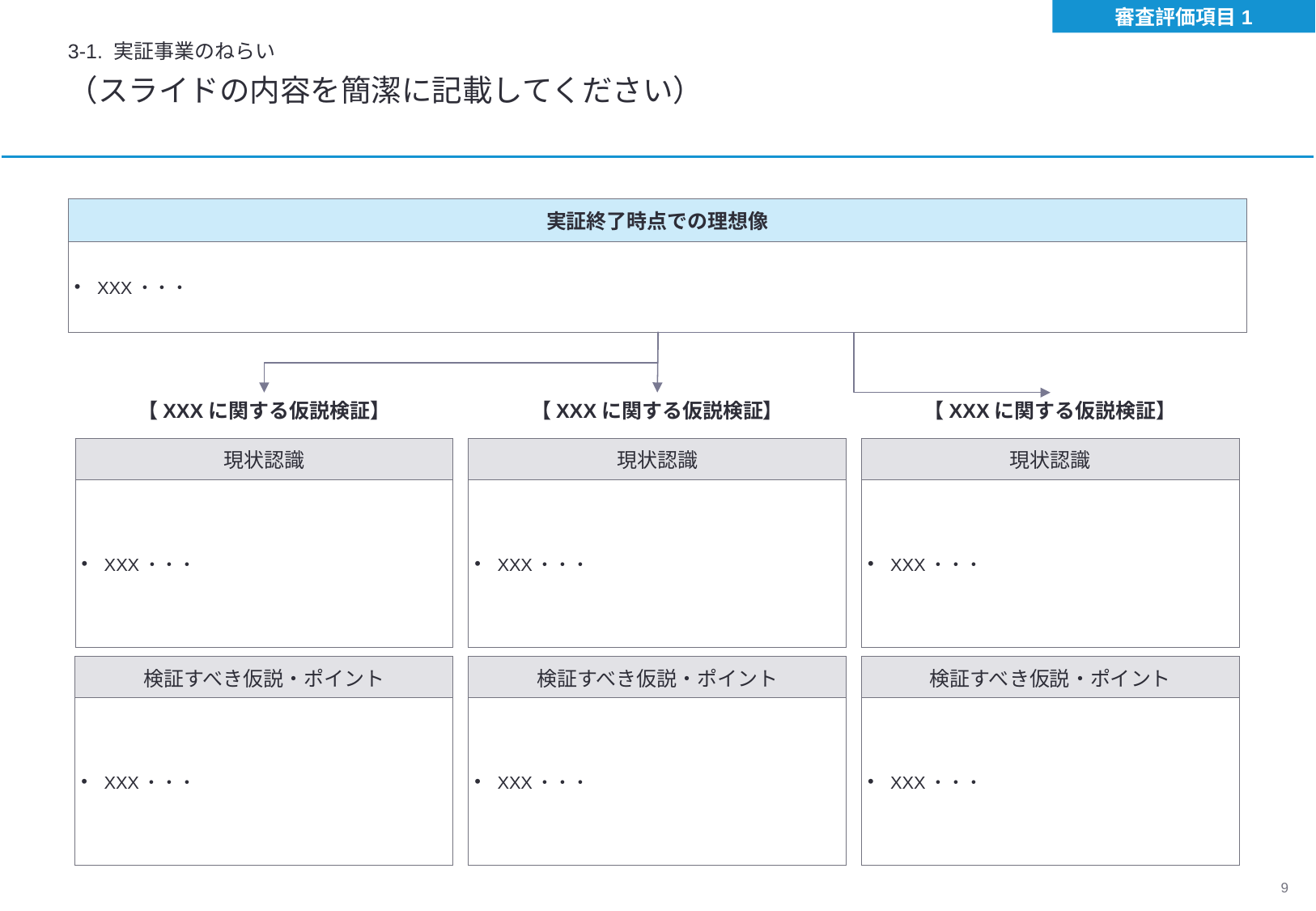

審査評価項目1
3-1. 実証事業のねらい
（スライドの内容を簡潔に記載してください）
| 実証終了時点での理想像 |
| --- |
| XXX・・・ |
【XXXに関する仮説検証】
【XXXに関する仮説検証】
【XXXに関する仮説検証】
| 現状認識 |
| --- |
| XXX・・・ |
| 現状認識 |
| --- |
| XXX・・・ |
| 現状認識 |
| --- |
| XXX・・・ |
| 検証すべき仮説・ポイント |
| --- |
| XXX・・・ |
| 検証すべき仮説・ポイント |
| --- |
| XXX・・・ |
| 検証すべき仮説・ポイント |
| --- |
| XXX・・・ |